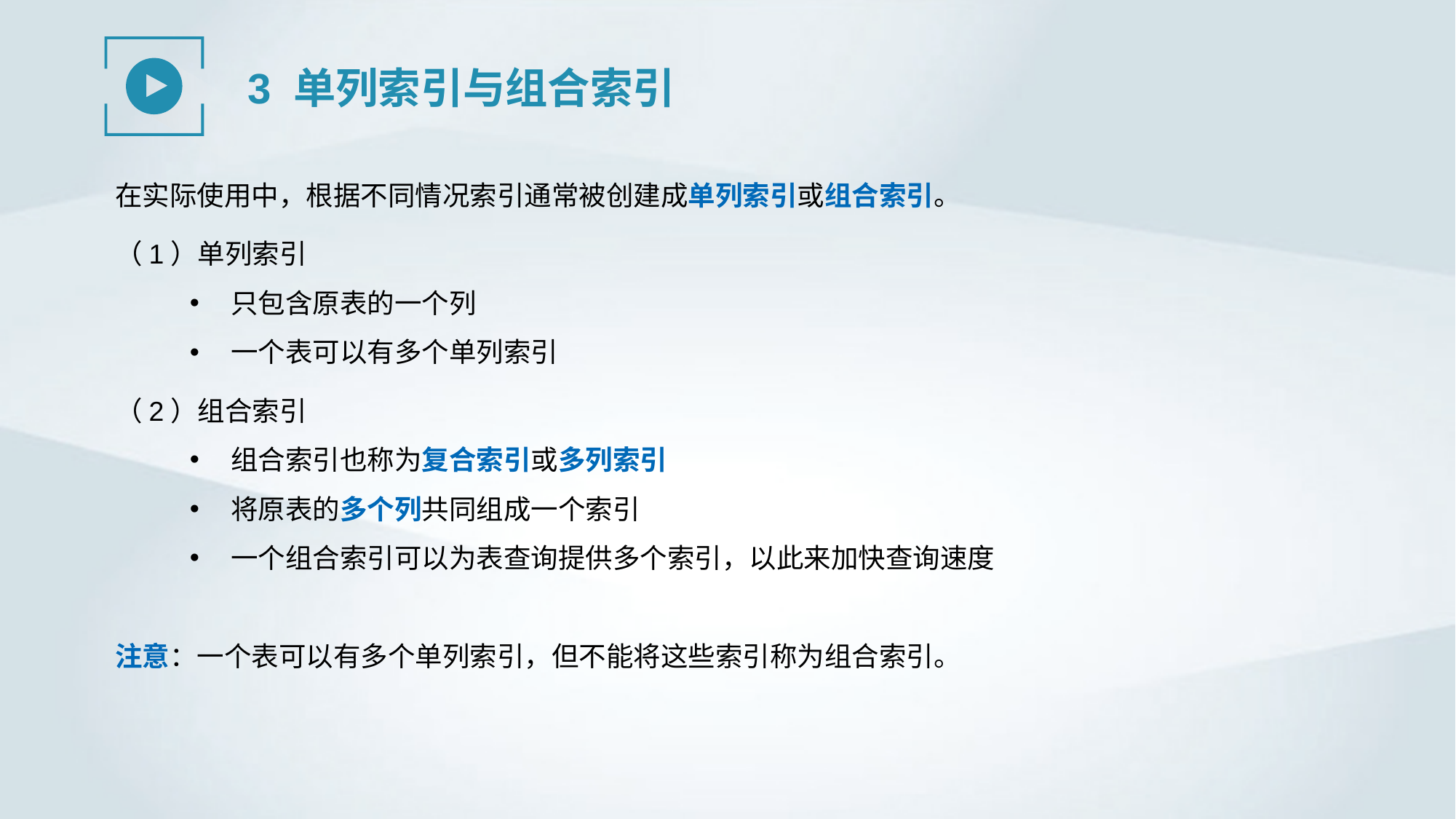

3 单列索引与组合索引
在实际使用中，根据不同情况索引通常被创建成单列索引或组合索引。
（1）单列索引
只包含原表的一个列
一个表可以有多个单列索引
（2）组合索引
组合索引也称为复合索引或多列索引
将原表的多个列共同组成一个索引
一个组合索引可以为表查询提供多个索引，以此来加快查询速度

注意：一个表可以有多个单列索引，但不能将这些索引称为组合索引。